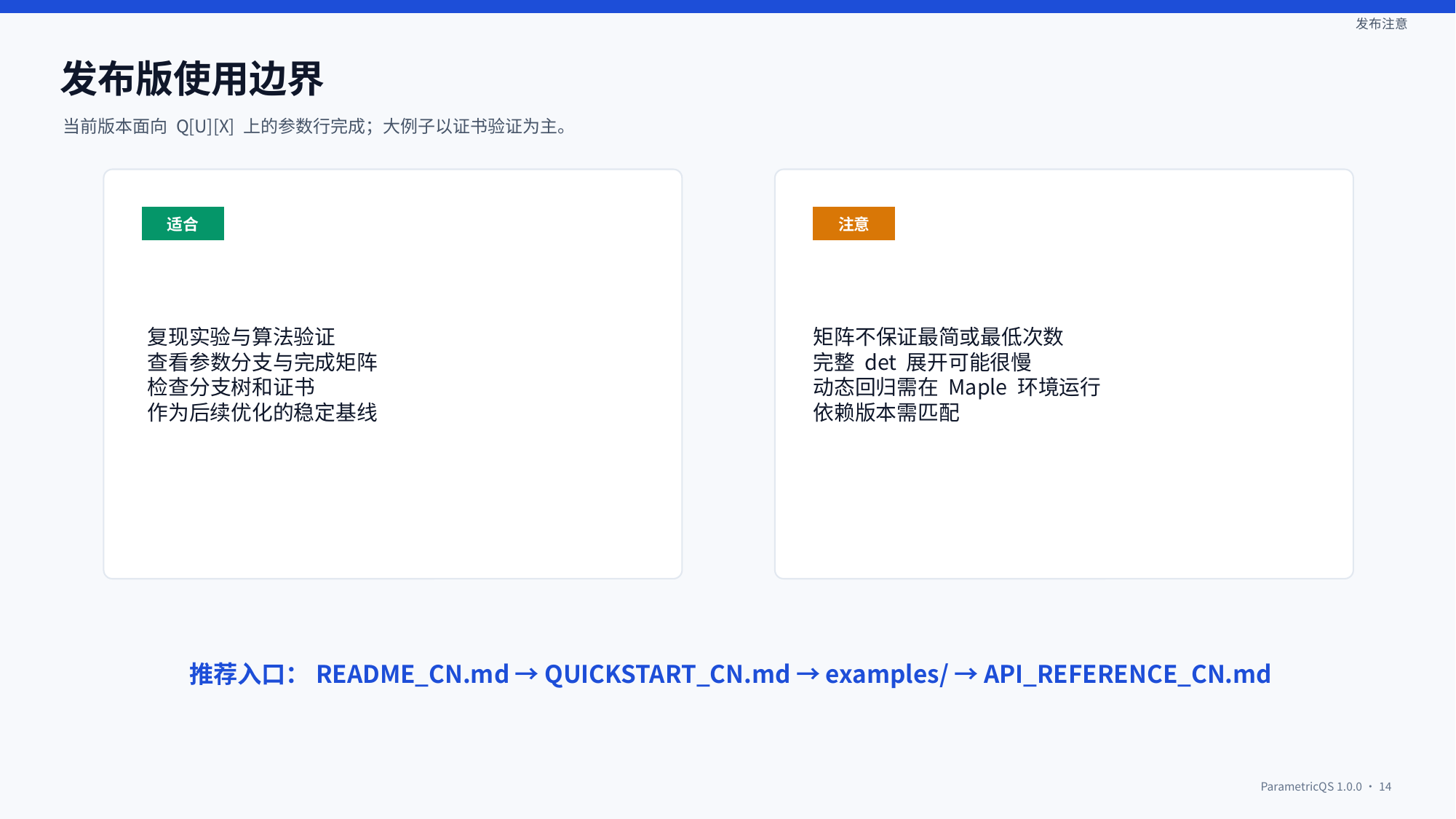

发布注意
发布版使用边界
当前版本面向 Q[U][X] 上的参数行完成；大例子以证书验证为主。

适合
注意
复现实验与算法验证
查看参数分支与完成矩阵
检查分支树和证书
作为后续优化的稳定基线
矩阵不保证最简或最低次数
完整 det 展开可能很慢
动态回归需在 Maple 环境运行
依赖版本需匹配
推荐入口：README_CN.md → QUICKSTART_CN.md → examples/ → API_REFERENCE_CN.md
ParametricQS 1.0.0 · 14